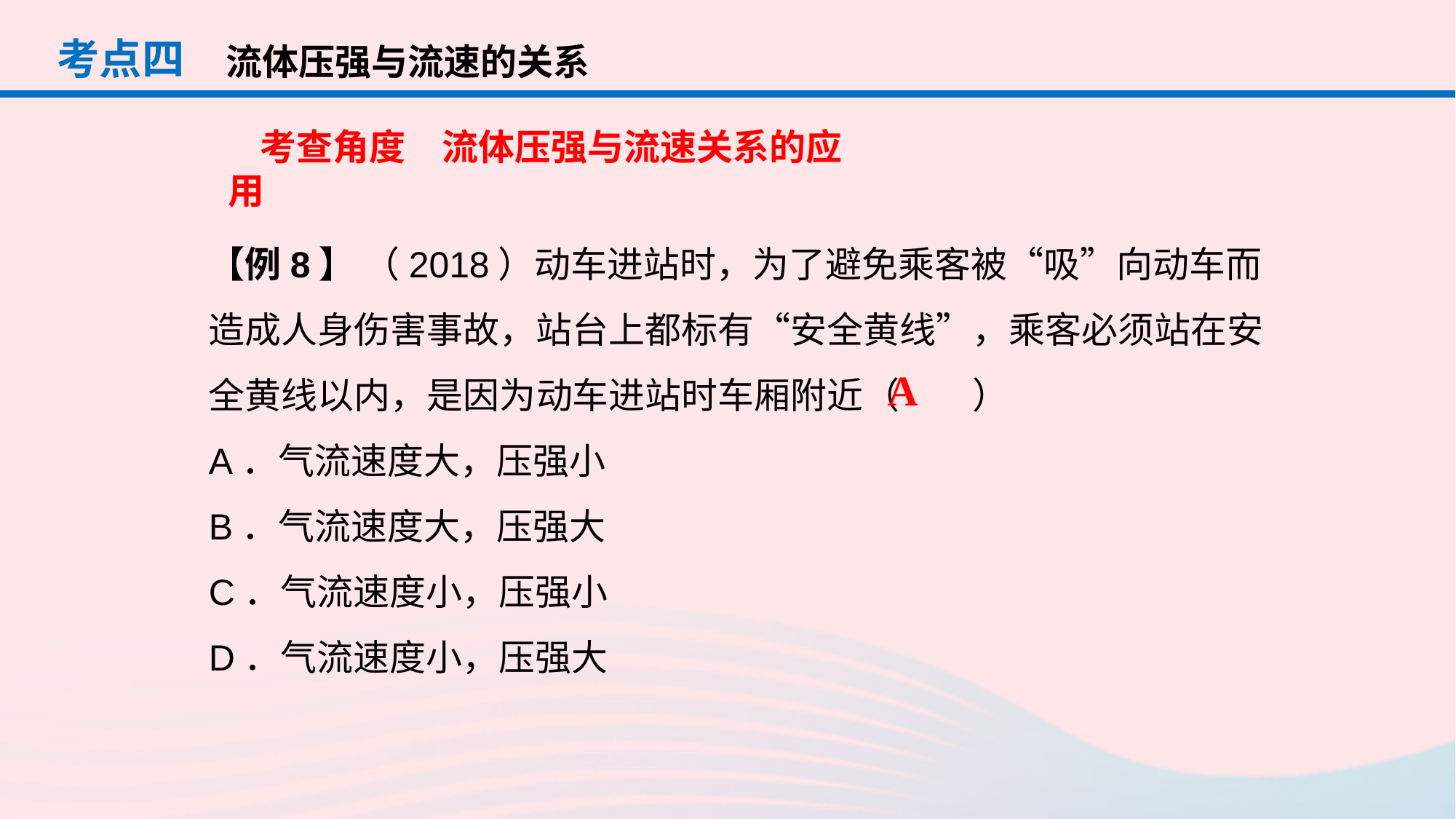

考点四
流体压强与流速的关系
考查角度　流体压强与流速关系的应用
【例8】 （2018）动车进站时，为了避免乘客被“吸”向动车而造成人身伤害事故，站台上都标有“安全黄线”，乘客必须站在安全黄线以内，是因为动车进站时车厢附近（　　）
A．气流速度大，压强小
B．气流速度大，压强大
C．气流速度小，压强小
D．气流速度小，压强大

A